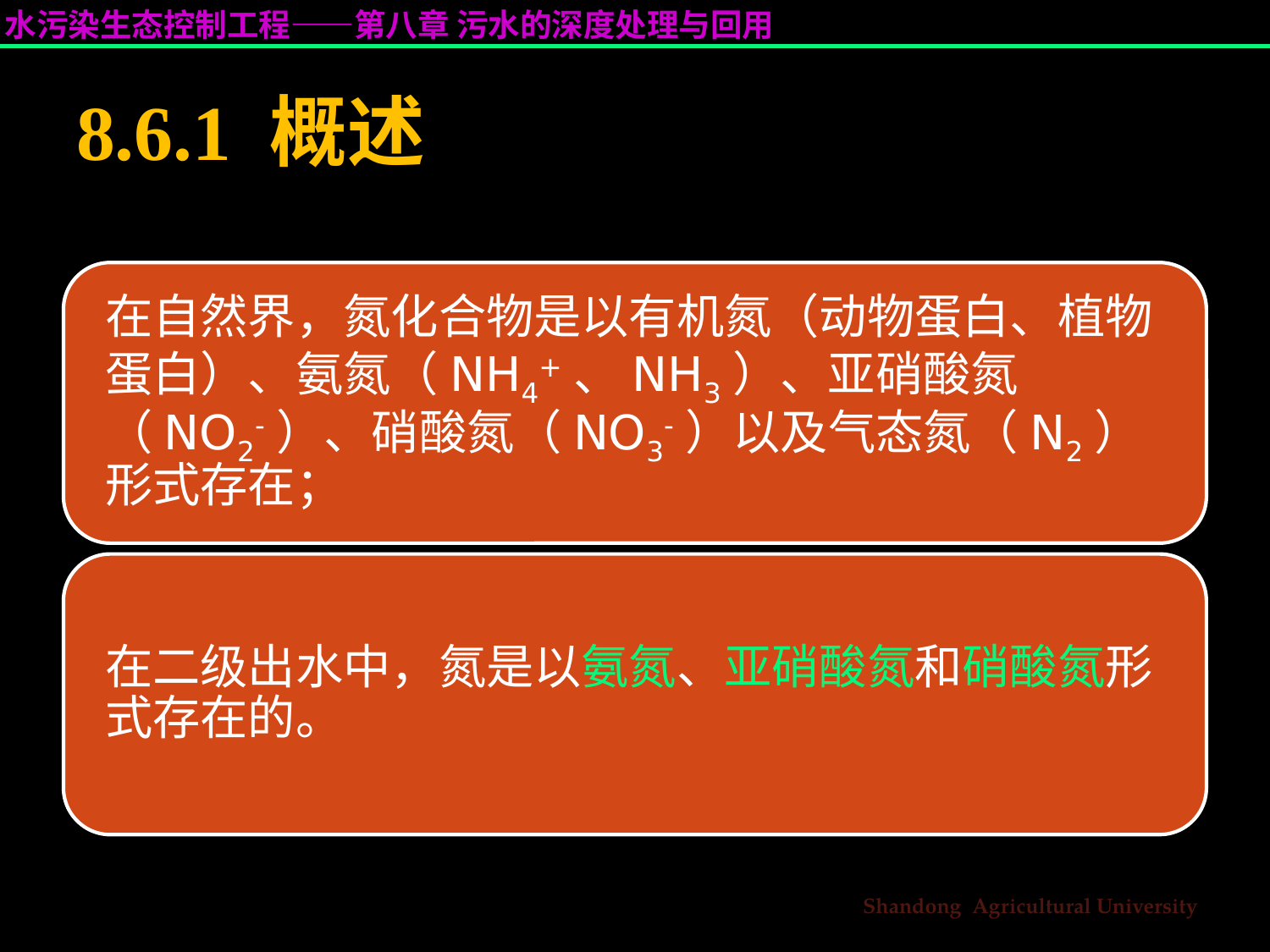

# 8.6.1 概述
在自然界，氮化合物是以有机氮（动物蛋白、植物蛋白）、氨氮（NH4+、NH3）、亚硝酸氮（NO2-）、硝酸氮（NO3-）以及气态氮（N2）形式存在；
在二级出水中，氮是以氨氮、亚硝酸氮和硝酸氮形式存在的。